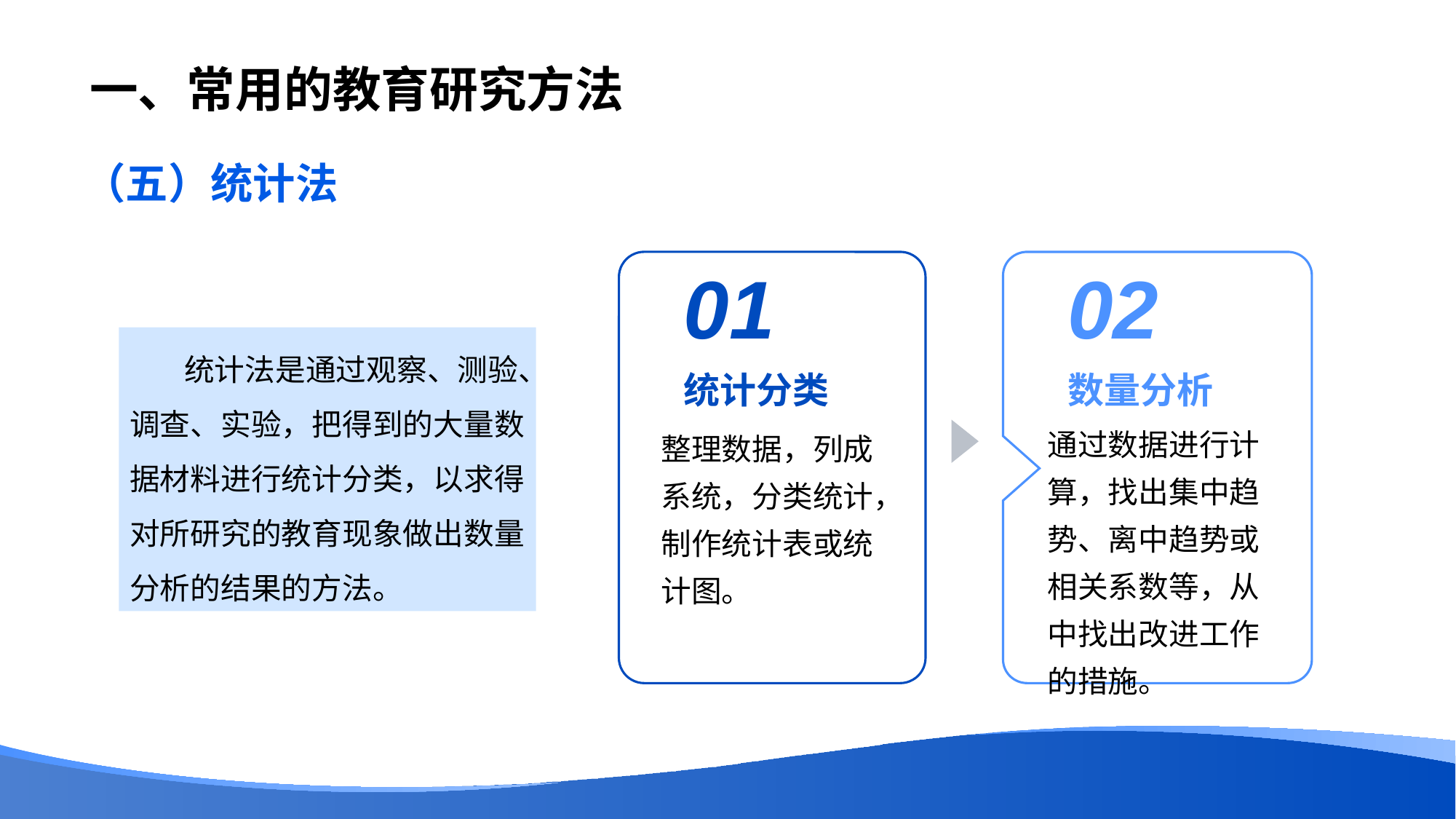

# 一、常用的教育研究方法
（五）统计法

01
统计分类
整理数据，列成系统，分类统计，制作统计表或统计图。

02

数量分析
通过数据进行计算，找出集中趋势、离中趋势或相关系数等，从中找出改进工作的措施。
统计法是通过观察、测验、调查、实验，把得到的大量数据材料进行统计分类，以求得对所研究的教育现象做出数量分析的结果的方法。